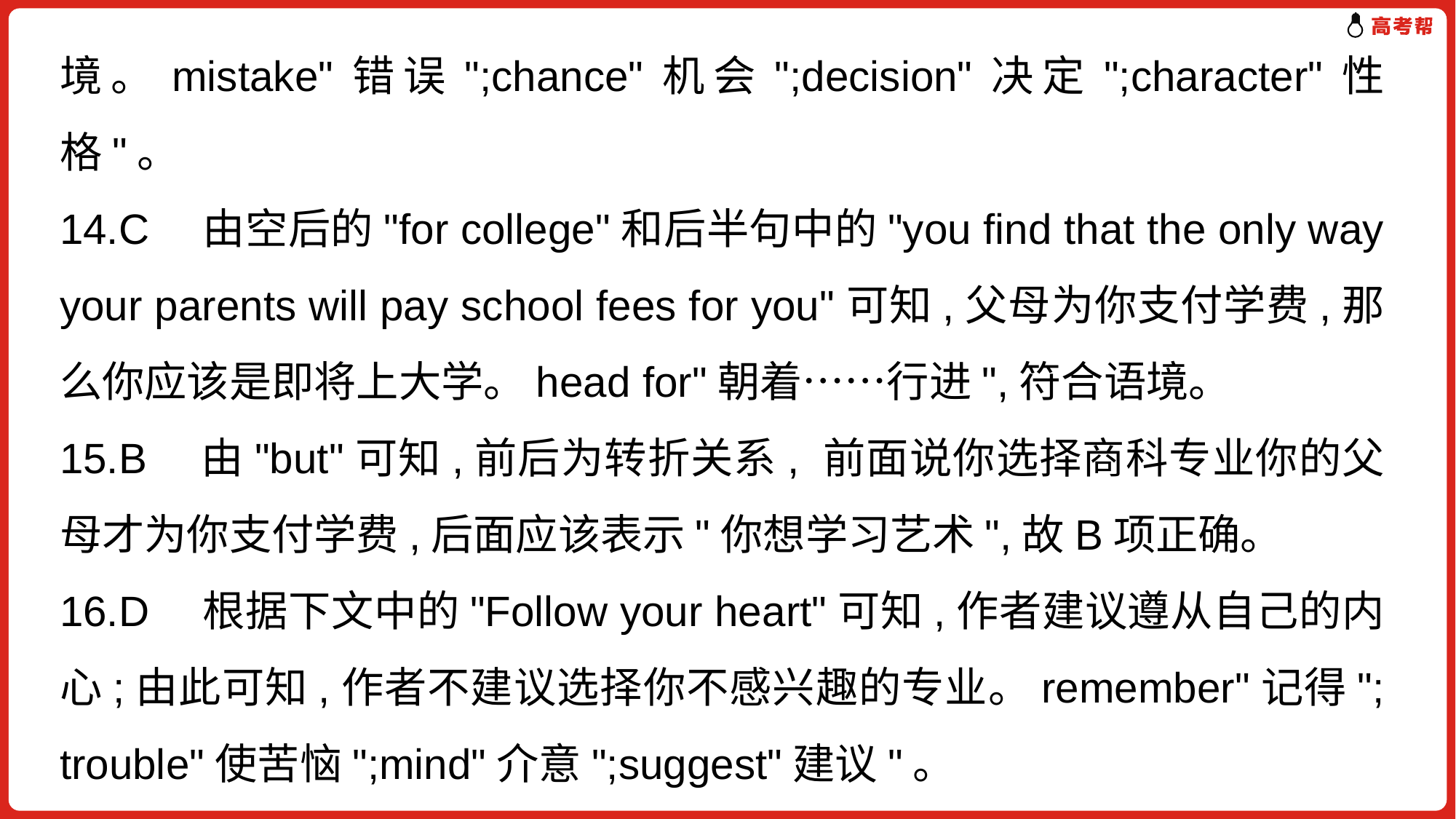

境。mistake"错误";chance"机会";decision"决定";character"性格"。
14.C　由空后的"for college"和后半句中的"you find that the only way your parents will pay school fees for you"可知,父母为你支付学费,那么你应该是即将上大学。head for"朝着……行进",符合语境。
15.B　由"but"可知,前后为转折关系, 前面说你选择商科专业你的父母才为你支付学费,后面应该表示"你想学习艺术",故B项正确。
16.D　根据下文中的"Follow your heart"可知,作者建议遵从自己的内心;由此可知,作者不建议选择你不感兴趣的专业。remember"记得"; trouble"使苦恼";mind"介意";suggest"建议"。
17.A　参见上题解析。interest"兴趣";explanation"解释";advantage